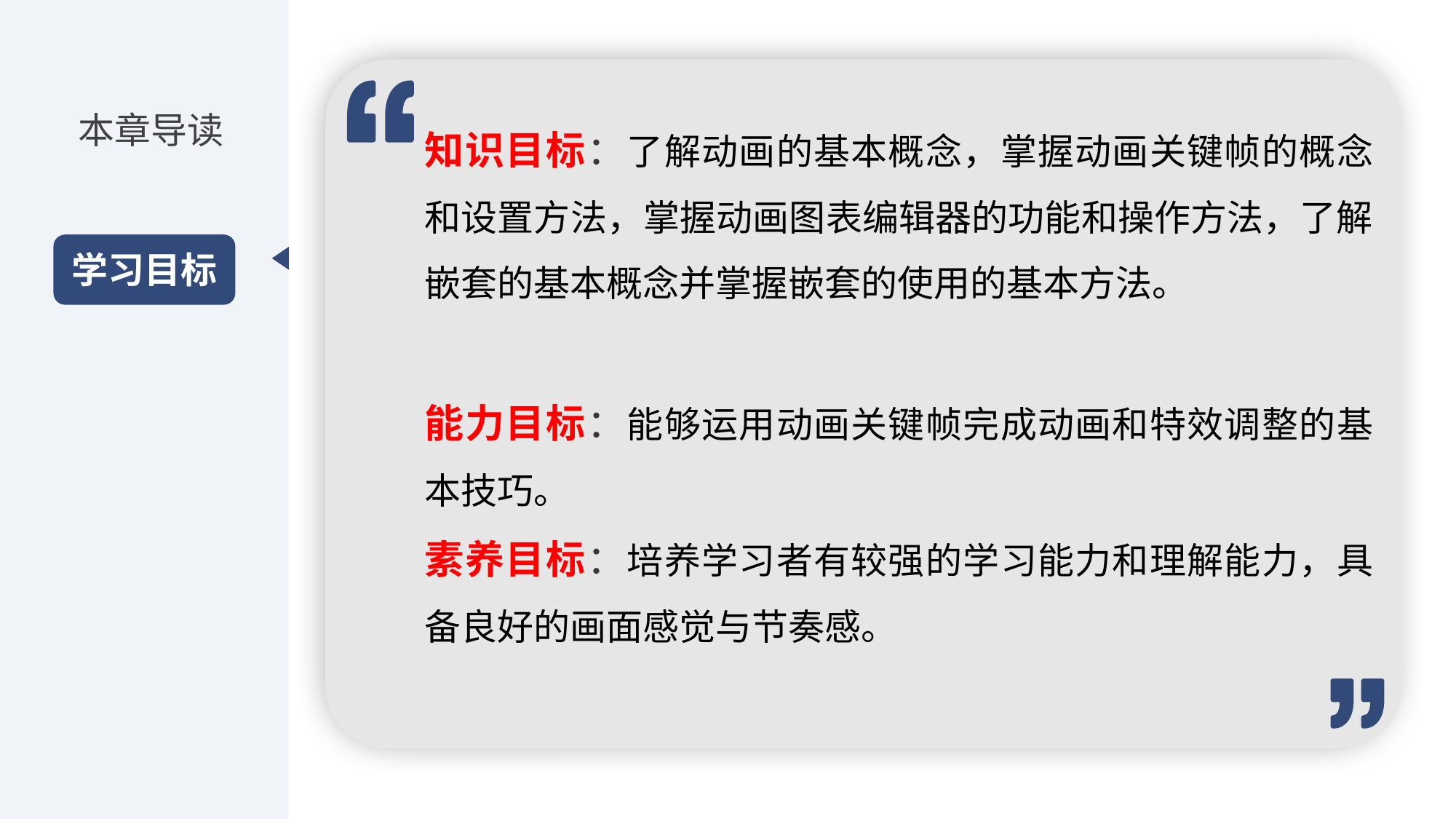

知识目标：了解动画的基本概念，掌握动画关键帧的概念和设置方法，掌握动画图表编辑器的功能和操作方法，了解嵌套的基本概念并掌握嵌套的使用的基本方法。

能力目标：能够运用动画关键帧完成动画和特效调整的基本技巧。
素养目标：培养学习者有较强的学习能力和理解能力，具备良好的画面感觉与节奏感。

本章导读

学习目标